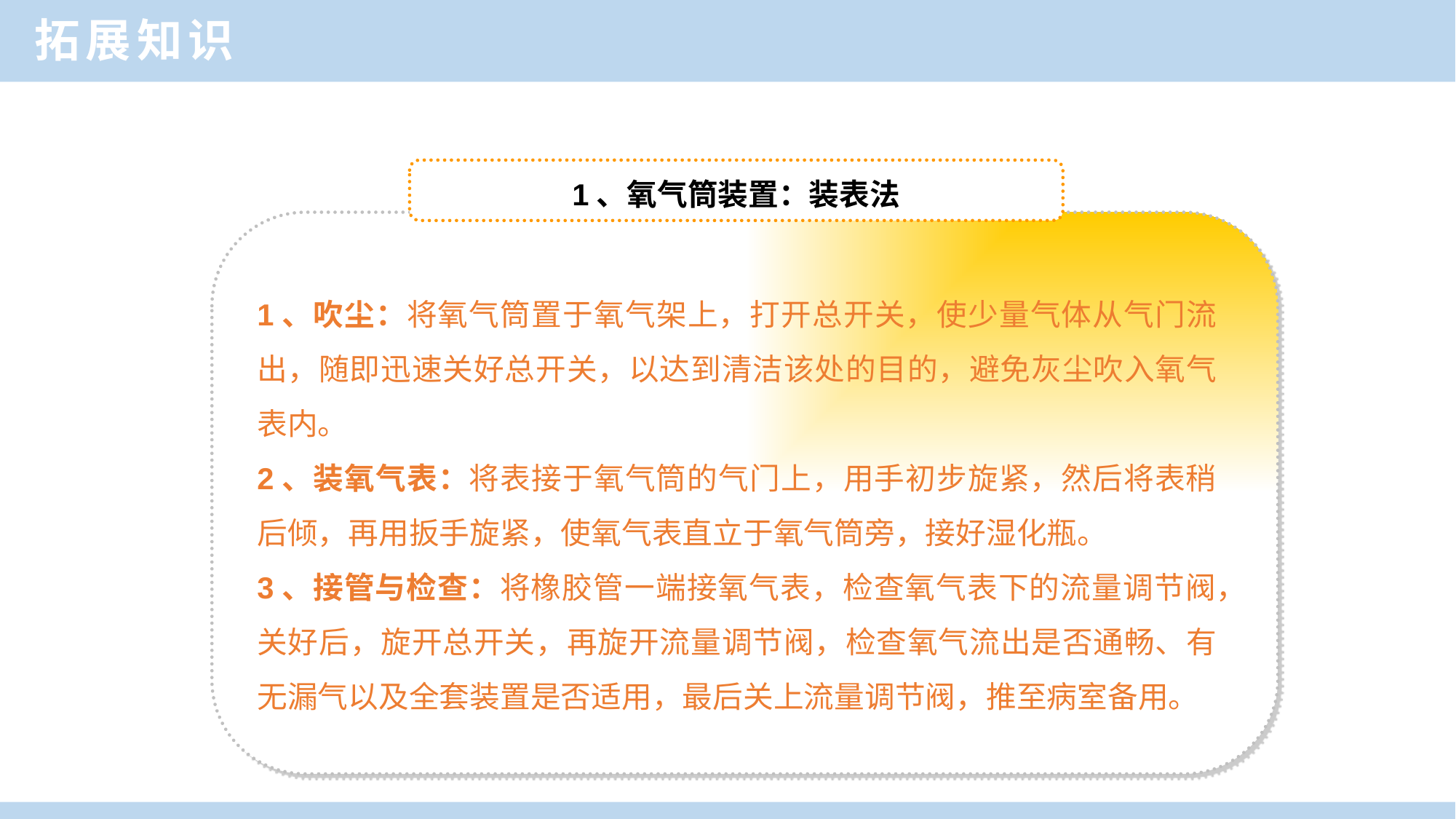

拓展知识
1、氧气筒装置：装表法

1、吹尘：将氧气筒置于氧气架上，打开总开关，使少量气体从气门流出，随即迅速关好总开关，以达到清洁该处的目的，避免灰尘吹入氧气表内。
2、装氧气表：将表接于氧气筒的气门上，用手初步旋紧，然后将表稍后倾，再用扳手旋紧，使氧气表直立于氧气筒旁，接好湿化瓶。
3、接管与检查：将橡胶管一端接氧气表，检查氧气表下的流量调节阀，关好后，旋开总开关，再旋开流量调节阀，检查氧气流出是否通畅、有无漏气以及全套装置是否适用，最后关上流量调节阀，推至病室备用。